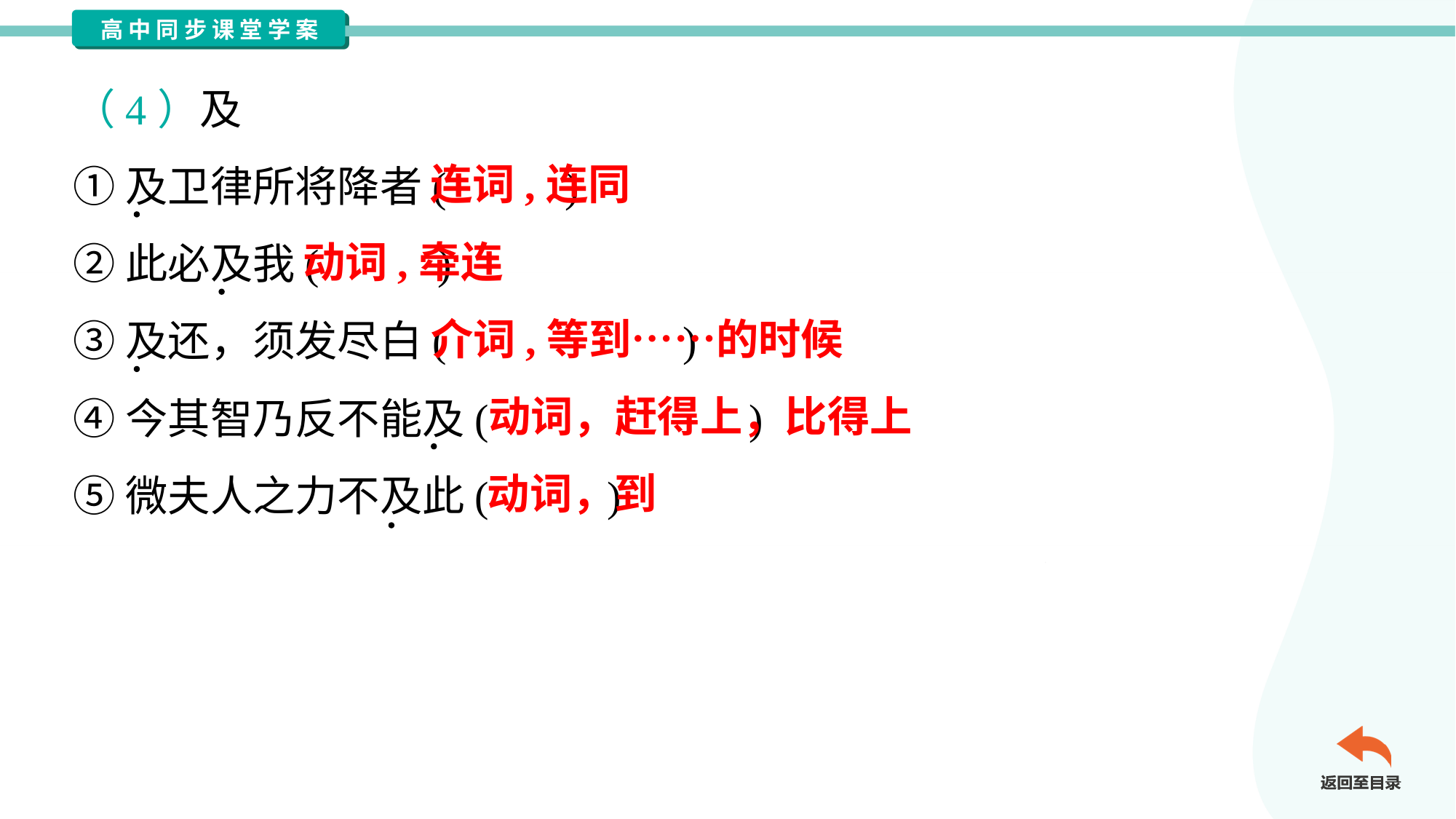

（4）及
①及卫律所将降者(          )
②此必及我(          )
③及还，须发尽白(                    )
④今其智乃反不能及(                      )
⑤微夫人之力不及此(          )
连词,连同
动词,牵连

介词,等到……的时候

动词，赶得上，比得上

动词，到